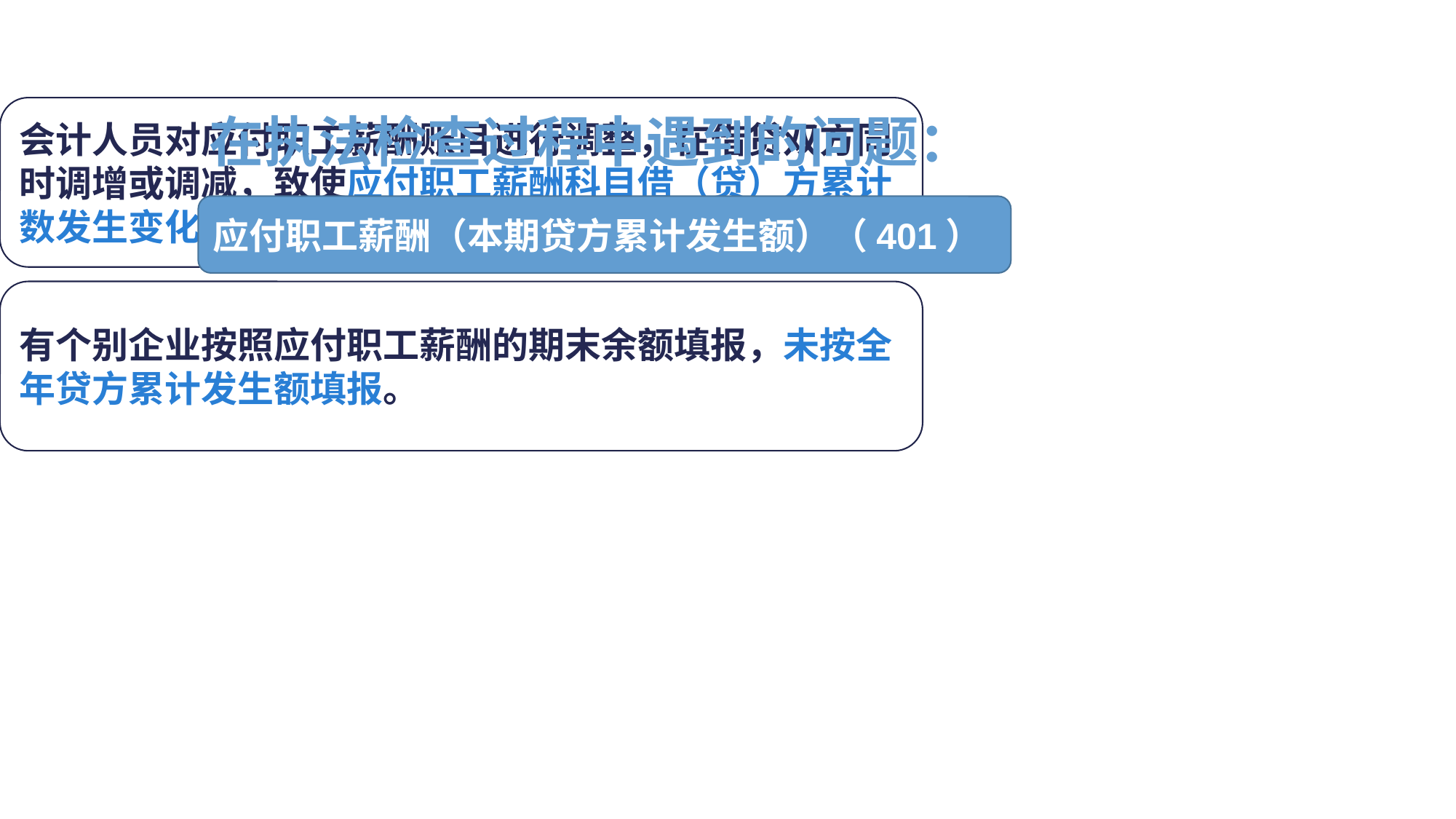

在执法检查过程中遇到的问题：

会计人员对应付职工薪酬账目进行调整，在借贷双方同时调增或调减，致使应付职工薪酬科目借（贷）方累计数发生变化，填报时如果直接摘自贷方累计数就会出错。
有个别企业按照应付职工薪酬的期末余额填报，未按全年贷方累计发生额填报。
应付职工薪酬（本期贷方累计发生额）（401）